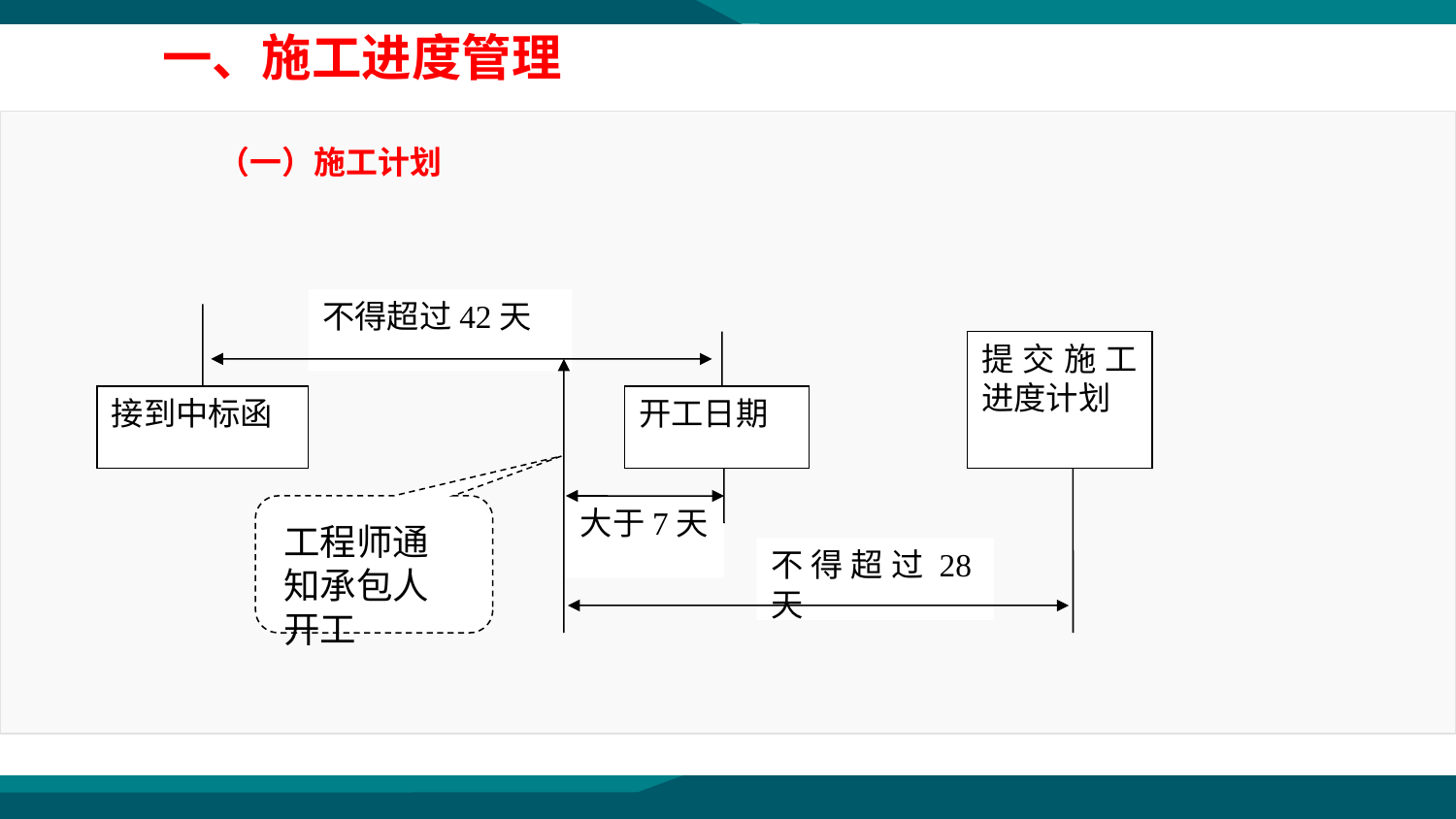

一、施工进度管理
（一）施工计划
不得超过42天

提交施工进度计划

接到中标函
开工日期

大于7天

不得超过28天

工程师通知承包人开工